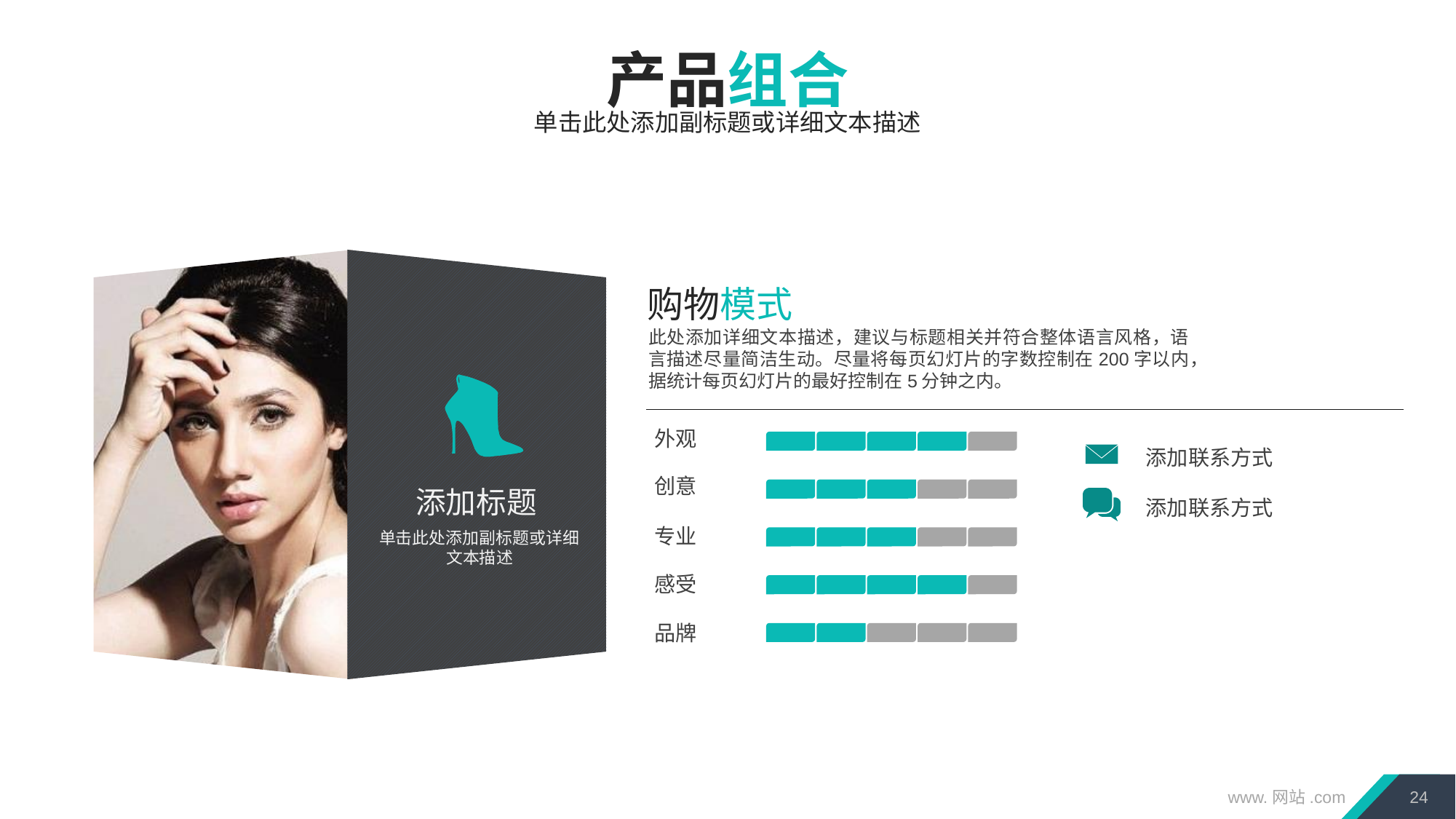

产品组合
单击此处添加副标题或详细文本描述
购物模式
此处添加详细文本描述，建议与标题相关并符合整体语言风格，语言描述尽量简洁生动。尽量将每页幻灯片的字数控制在200字以内，据统计每页幻灯片的最好控制在5分钟之内。

外观

添加联系方式

创意
添加标题

添加联系方式
专业
单击此处添加副标题或详细文本描述

感受

品牌

24